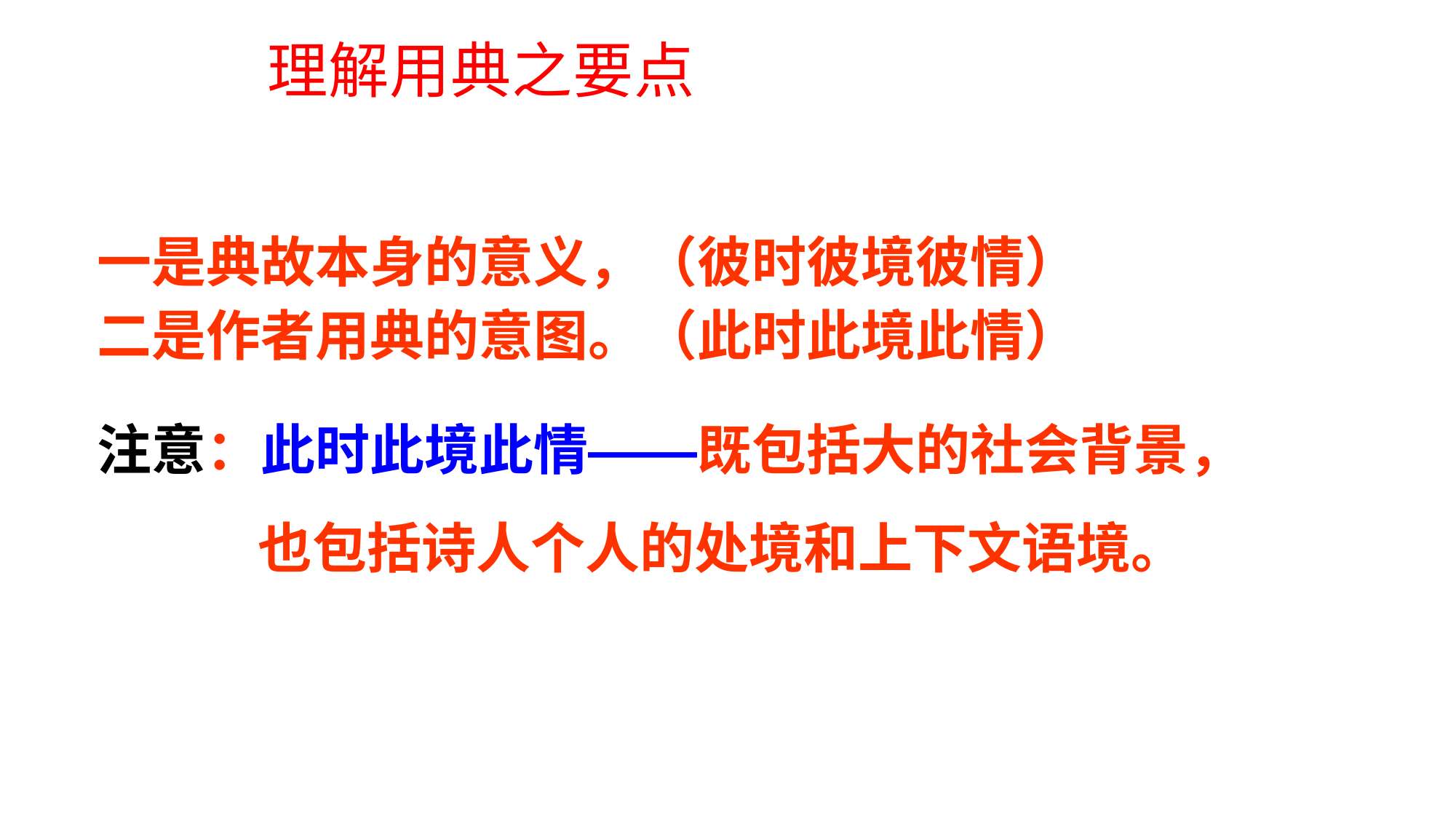

# 理解用典之要点
一是典故本身的意义，（彼时彼境彼情）
二是作者用典的意图。（此时此境此情）
注意：此时此境此情——既包括大的社会背景，也包括诗人个人的处境和上下文语境。